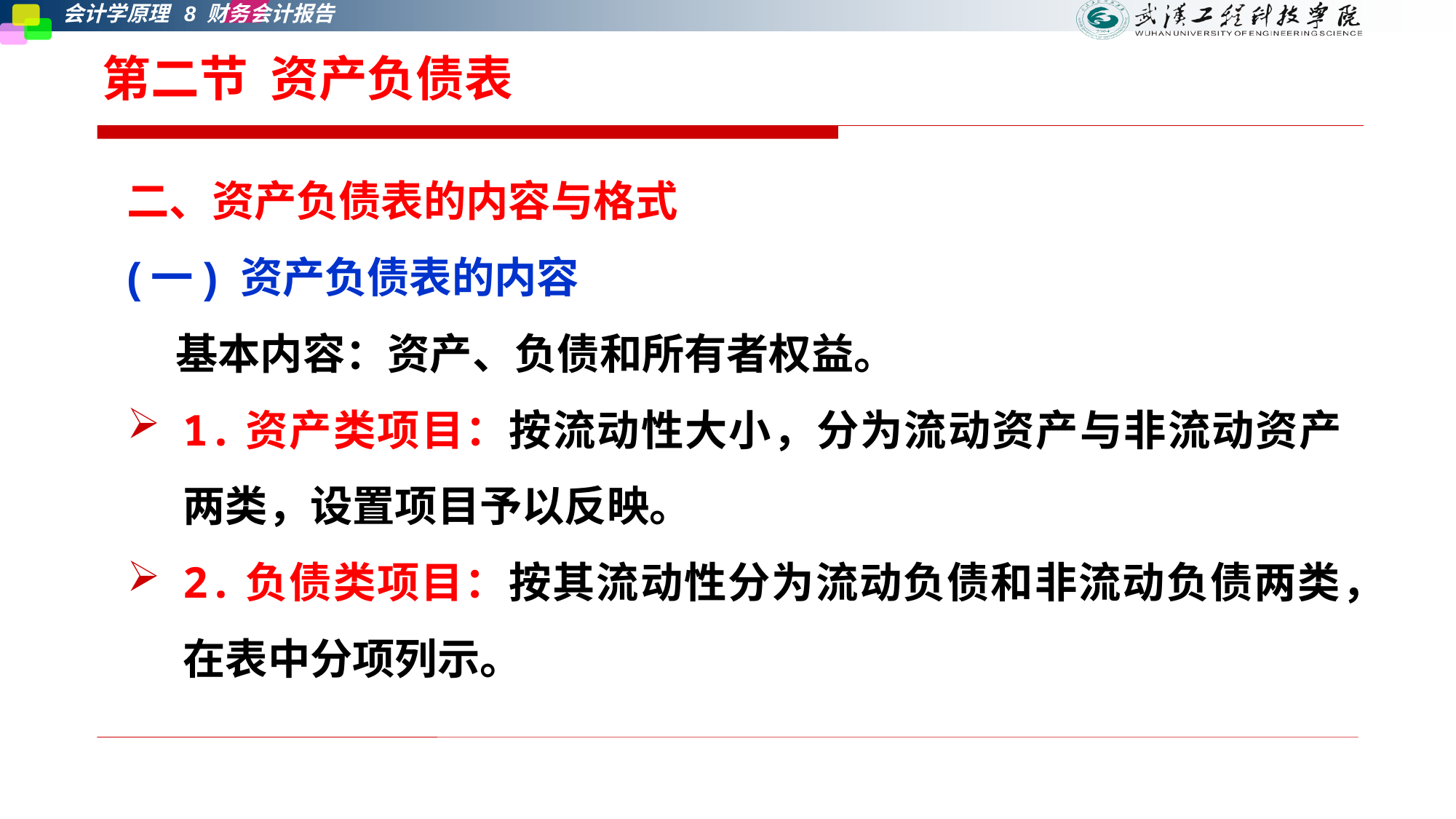

# 第二节  资产负债表
二、资产负债表的内容与格式
(一) 资产负债表的内容
    基本内容：资产、负债和所有者权益。
1.资产类项目：按流动性大小，分为流动资产与非流动资产两类，设置项目予以反映。
2.负债类项目：按其流动性分为流动负债和非流动负债两类，在表中分项列示。